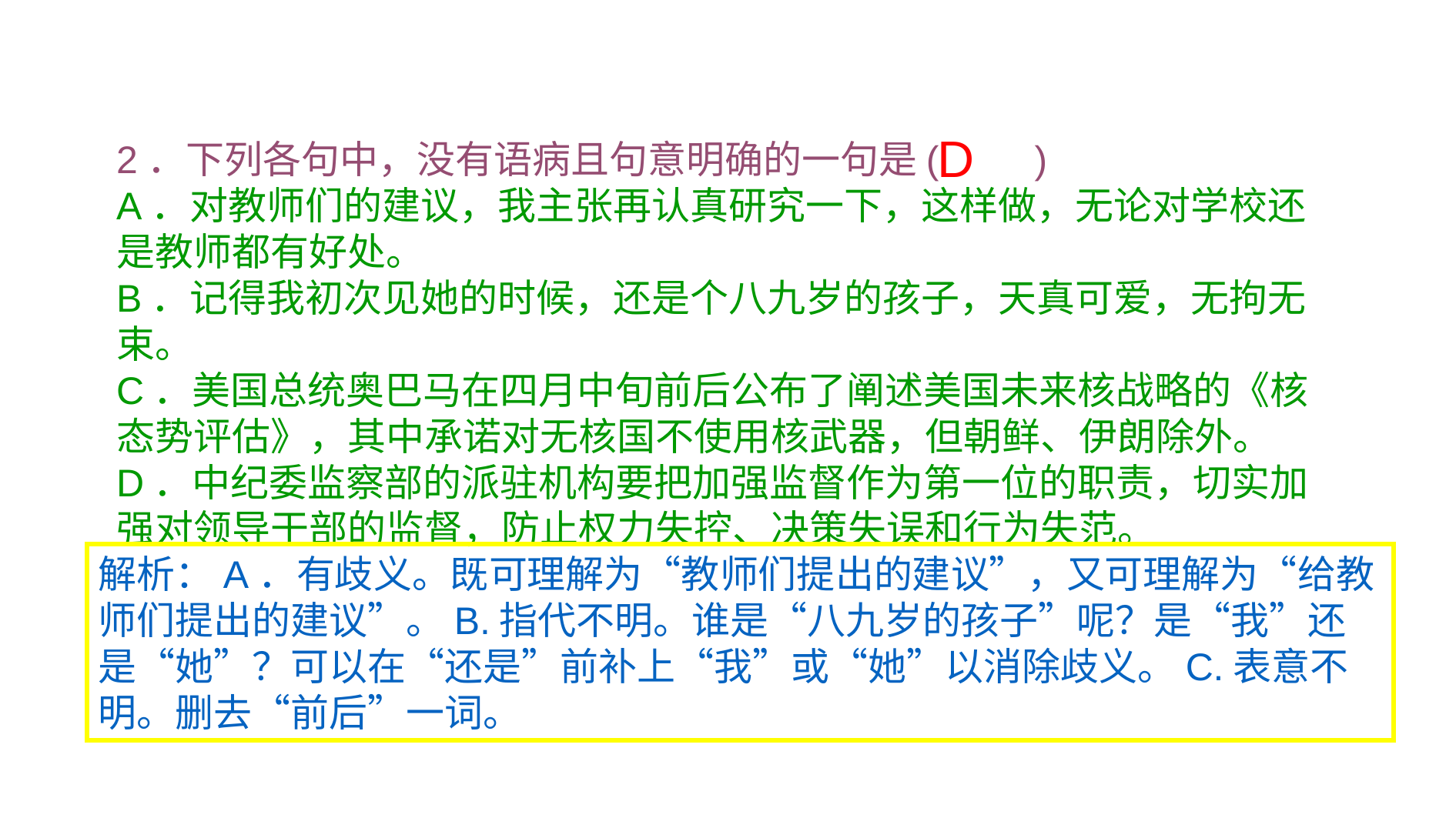

D
2．下列各句中，没有语病且句意明确的一句是(　　)
A．对教师们的建议，我主张再认真研究一下，这样做，无论对学校还是教师都有好处。
B．记得我初次见她的时候，还是个八九岁的孩子，天真可爱，无拘无束。
C．美国总统奥巴马在四月中旬前后公布了阐述美国未来核战略的《核态势评估》，其中承诺对无核国不使用核武器，但朝鲜、伊朗除外。
D．中纪委监察部的派驻机构要把加强监督作为第一位的职责，切实加强对领导干部的监督，防止权力失控、决策失误和行为失范。
解析：A．有歧义。既可理解为“教师们提出的建议”，又可理解为“给教师们提出的建议”。B.指代不明。谁是“八九岁的孩子”呢？是“我”还是“她”？可以在“还是”前补上“我”或“她”以消除歧义。C.表意不明。删去“前后”一词。